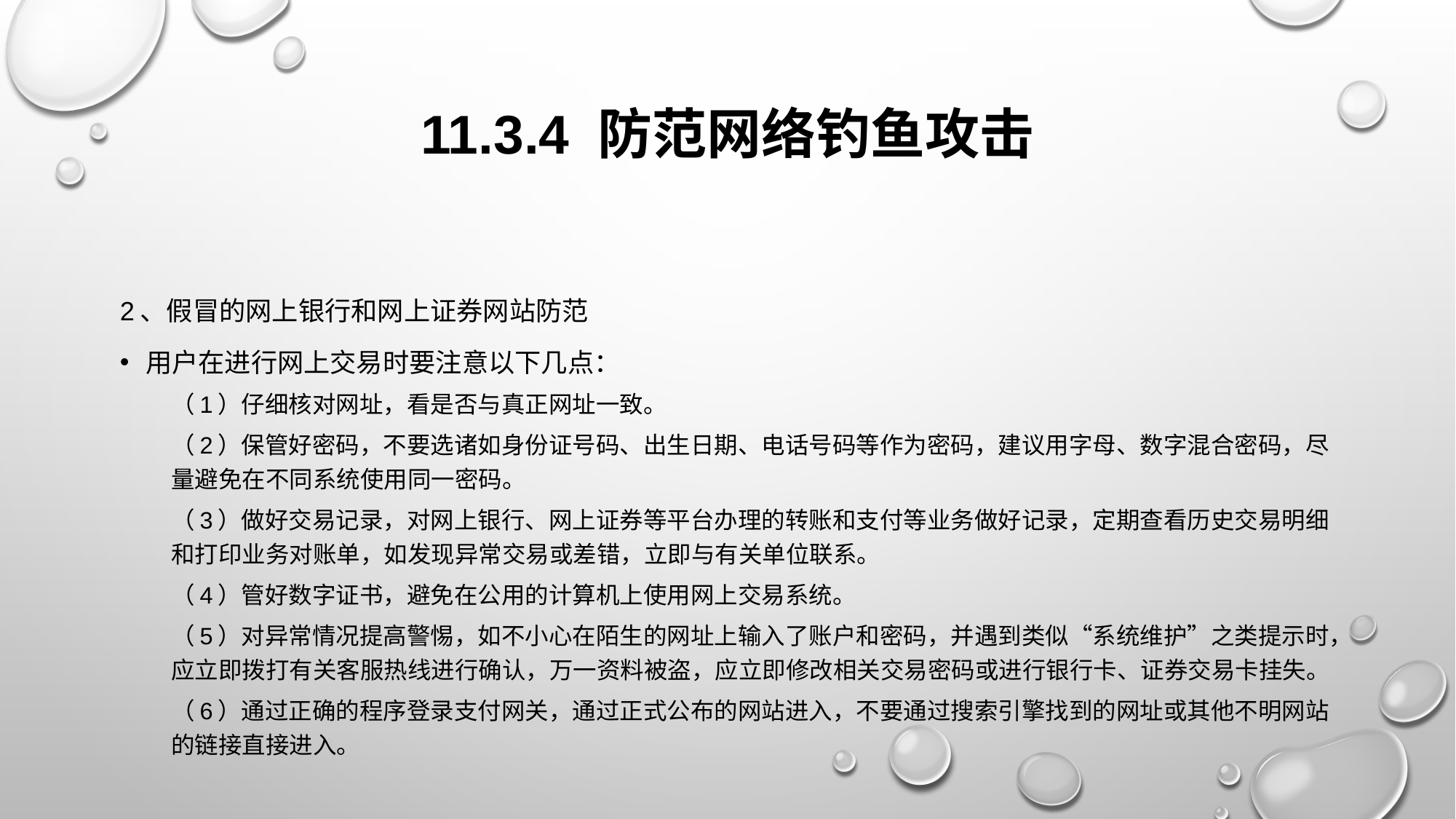

# 11.3.4 防范网络钓鱼攻击
2、假冒的网上银行和网上证券网站防范
用户在进行网上交易时要注意以下几点：
（1）仔细核对网址，看是否与真正网址一致。
（2）保管好密码，不要选诸如身份证号码、出生日期、电话号码等作为密码，建议用字母、数字混合密码，尽量避免在不同系统使用同一密码。
（3）做好交易记录，对网上银行、网上证券等平台办理的转账和支付等业务做好记录，定期查看历史交易明细和打印业务对账单，如发现异常交易或差错，立即与有关单位联系。
（4）管好数字证书，避免在公用的计算机上使用网上交易系统。
（5）对异常情况提高警惕，如不小心在陌生的网址上输入了账户和密码，并遇到类似“系统维护”之类提示时，应立即拨打有关客服热线进行确认，万一资料被盗，应立即修改相关交易密码或进行银行卡、证券交易卡挂失。
（6）通过正确的程序登录支付网关，通过正式公布的网站进入，不要通过搜索引擎找到的网址或其他不明网站的链接直接进入。